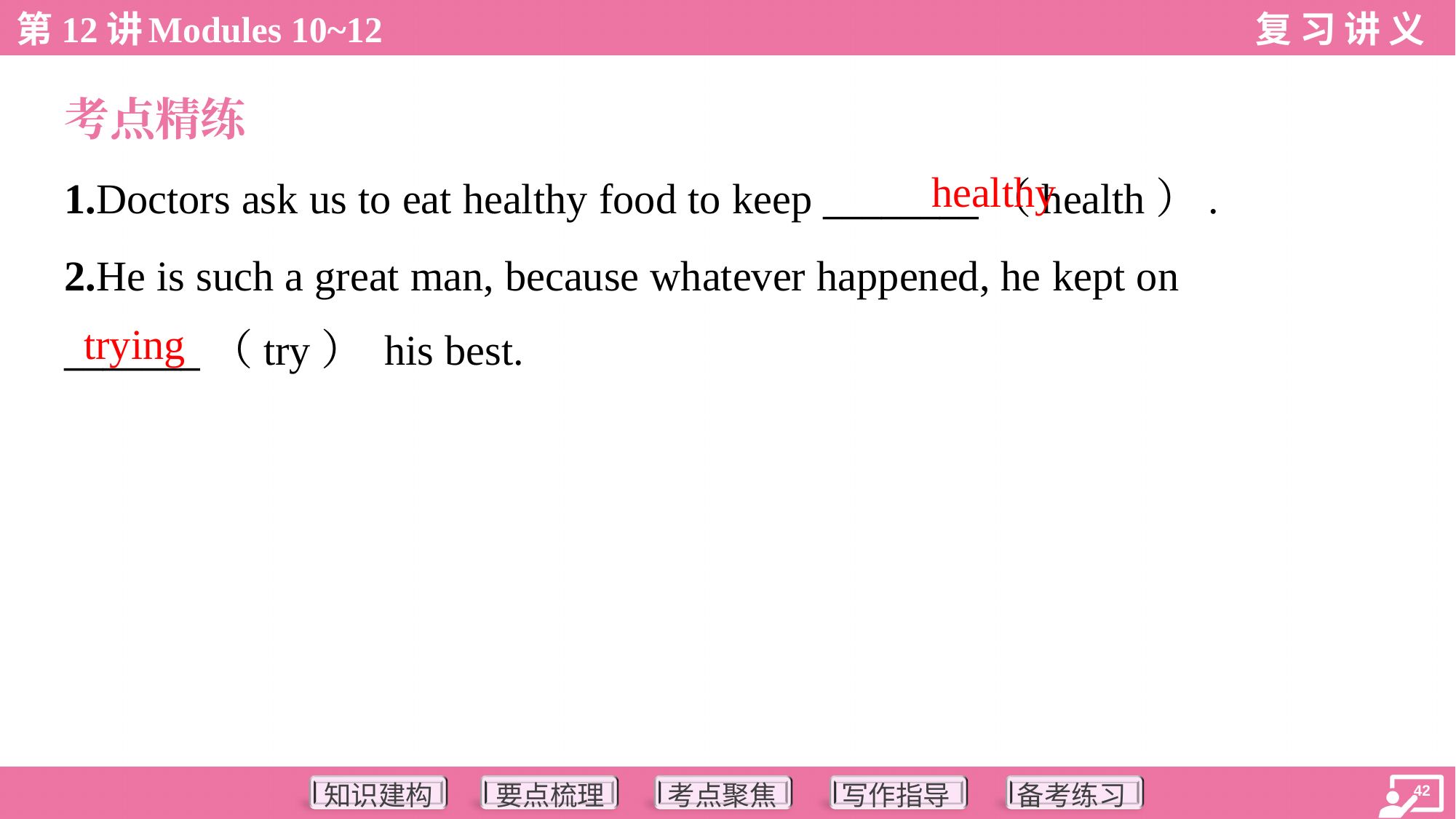

考点精练
healthy
1.Doctors ask us to eat healthy food to keep ________（health）.
2.He is such a great man, because whatever happened, he kept on
_______（try） his best.
trying